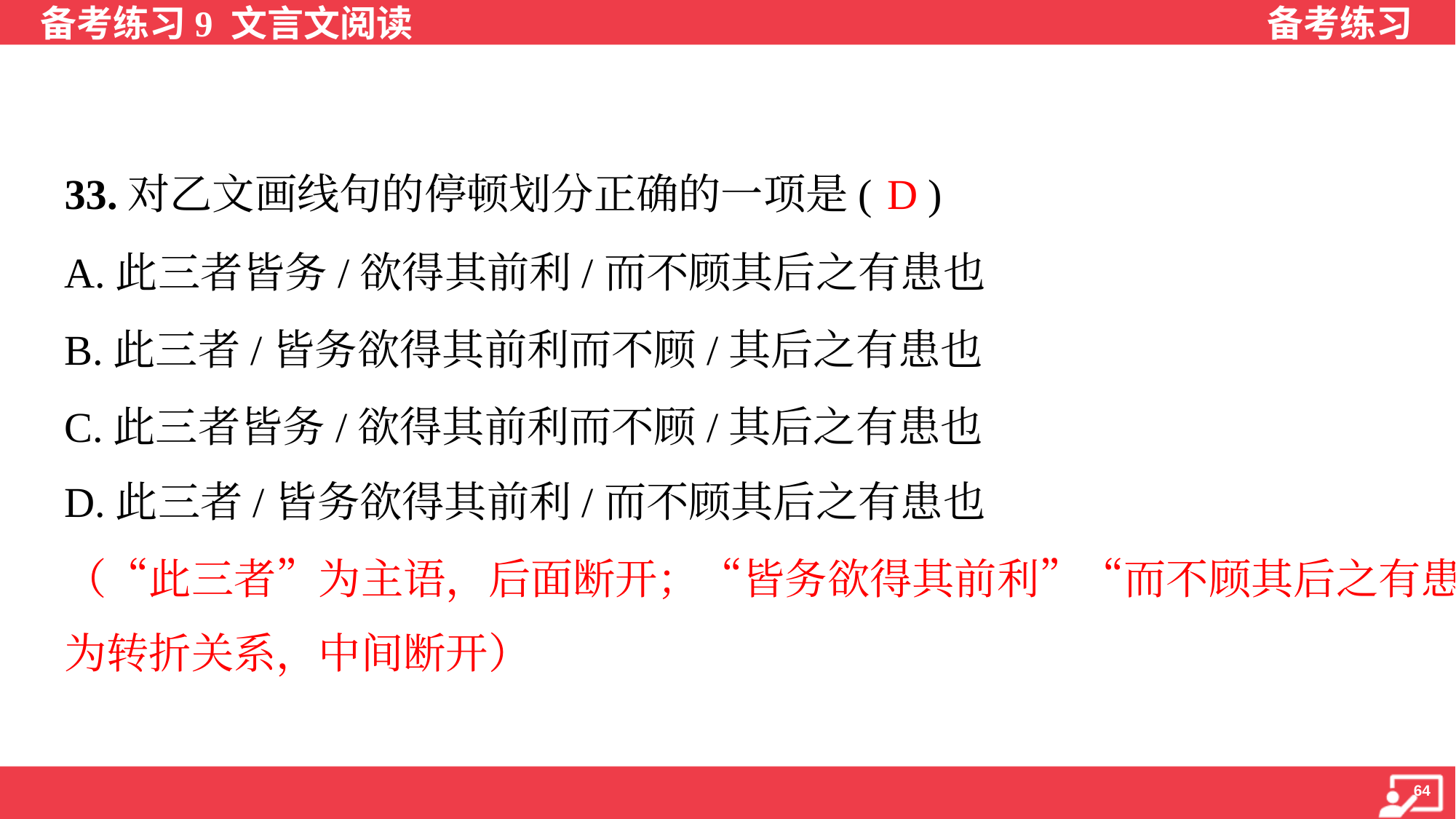

D
33.对乙文画线句的停顿划分正确的一项是(     )
A.此三者皆务/欲得其前利/而不顾其后之有患也
B.此三者/皆务欲得其前利而不顾/其后之有患也
C.此三者皆务/欲得其前利而不顾/其后之有患也
D.此三者/皆务欲得其前利/而不顾其后之有患也
（“此三者”为主语，后面断开；“皆务欲得其前利”“而不顾其后之有患也”
为转折关系，中间断开）